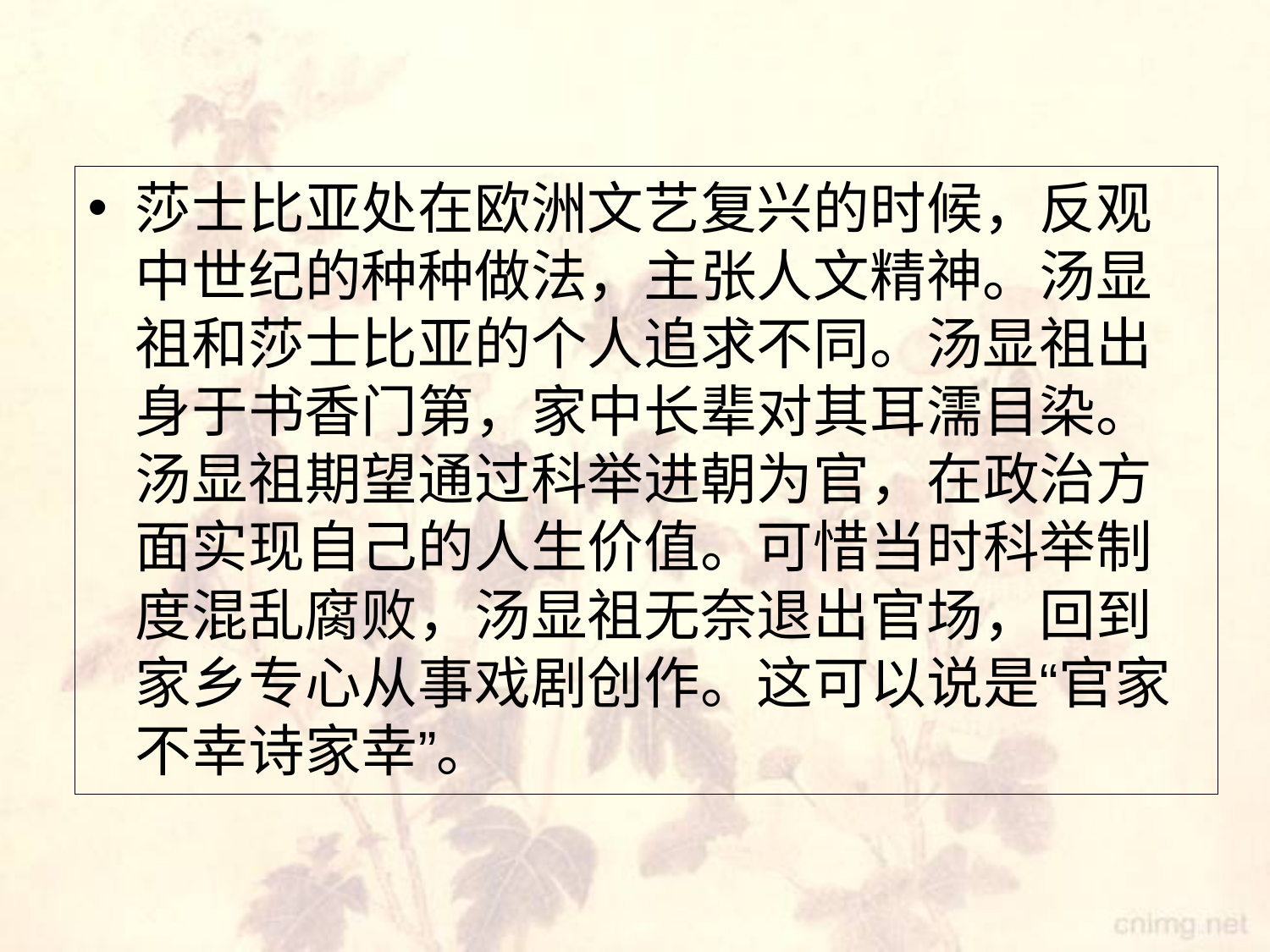

#
莎士比亚处在欧洲文艺复兴的时候，反观中世纪的种种做法，主张人文精神。汤显祖和莎士比亚的个人追求不同。汤显祖出身于书香门第，家中长辈对其耳濡目染。汤显祖期望通过科举进朝为官，在政治方面实现自己的人生价值。可惜当时科举制度混乱腐败，汤显祖无奈退出官场，回到家乡专心从事戏剧创作。这可以说是“官家不幸诗家幸”。